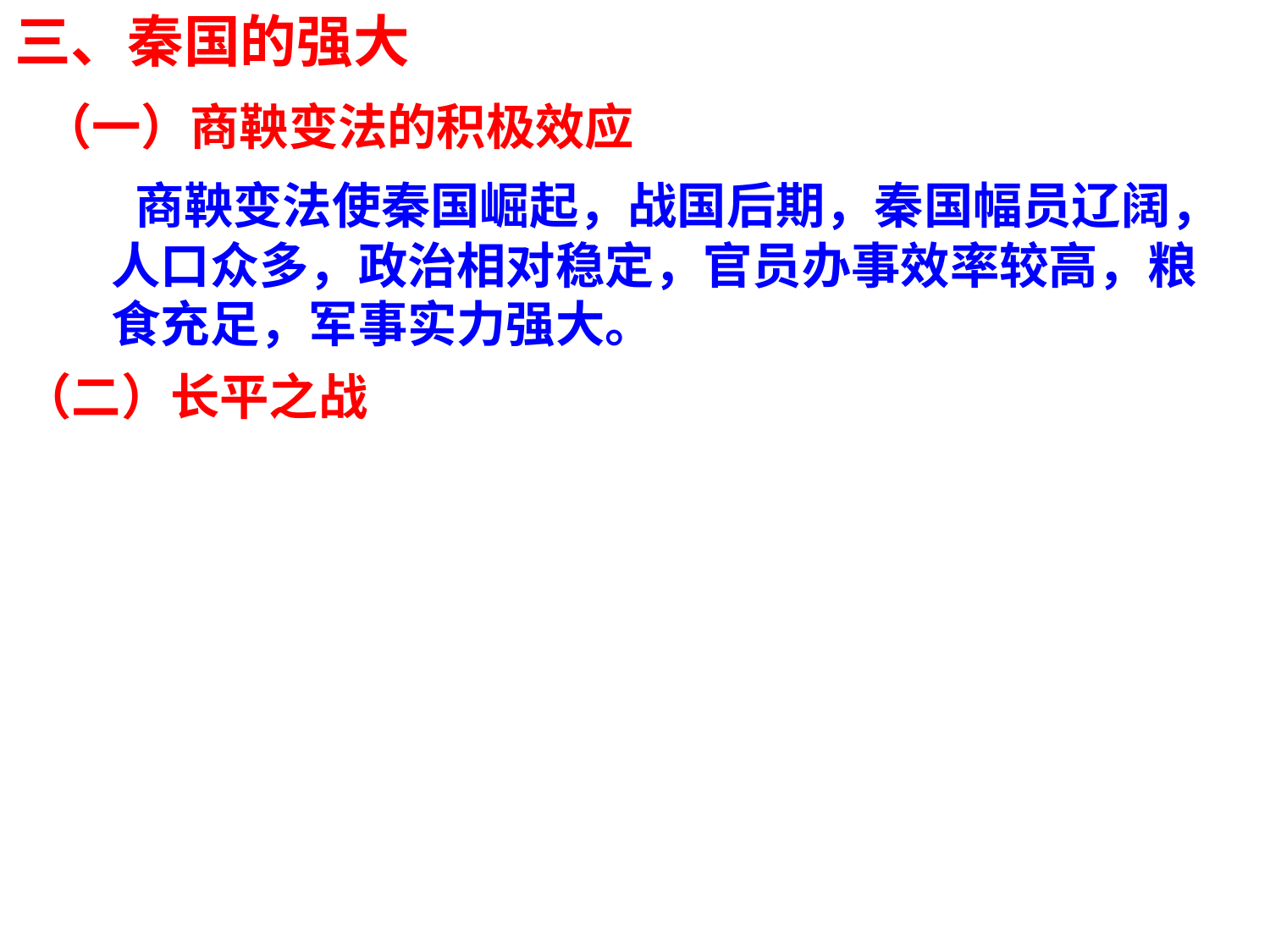

三、秦国的强大
（一）商鞅变法的积极效应
 商鞅变法使秦国崛起，战国后期，秦国幅员辽阔，人口众多，政治相对稳定，官员办事效率较高，粮食充足，军事实力强大。
（二）长平之战